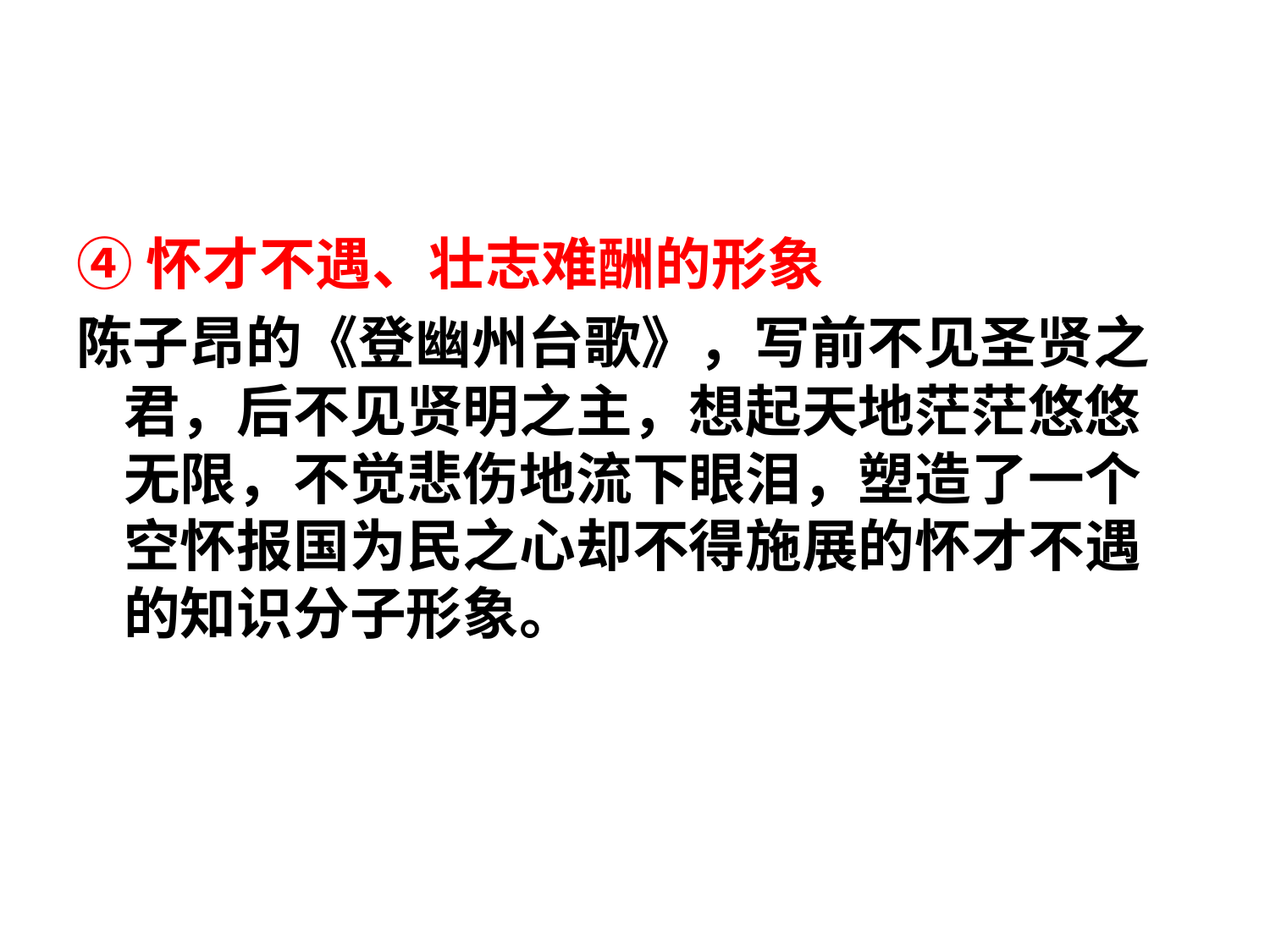

#
④怀才不遇、壮志难酬的形象
陈子昂的《登幽州台歌》，写前不见圣贤之君，后不见贤明之主，想起天地茫茫悠悠无限，不觉悲伤地流下眼泪，塑造了一个空怀报国为民之心却不得施展的怀才不遇的知识分子形象。